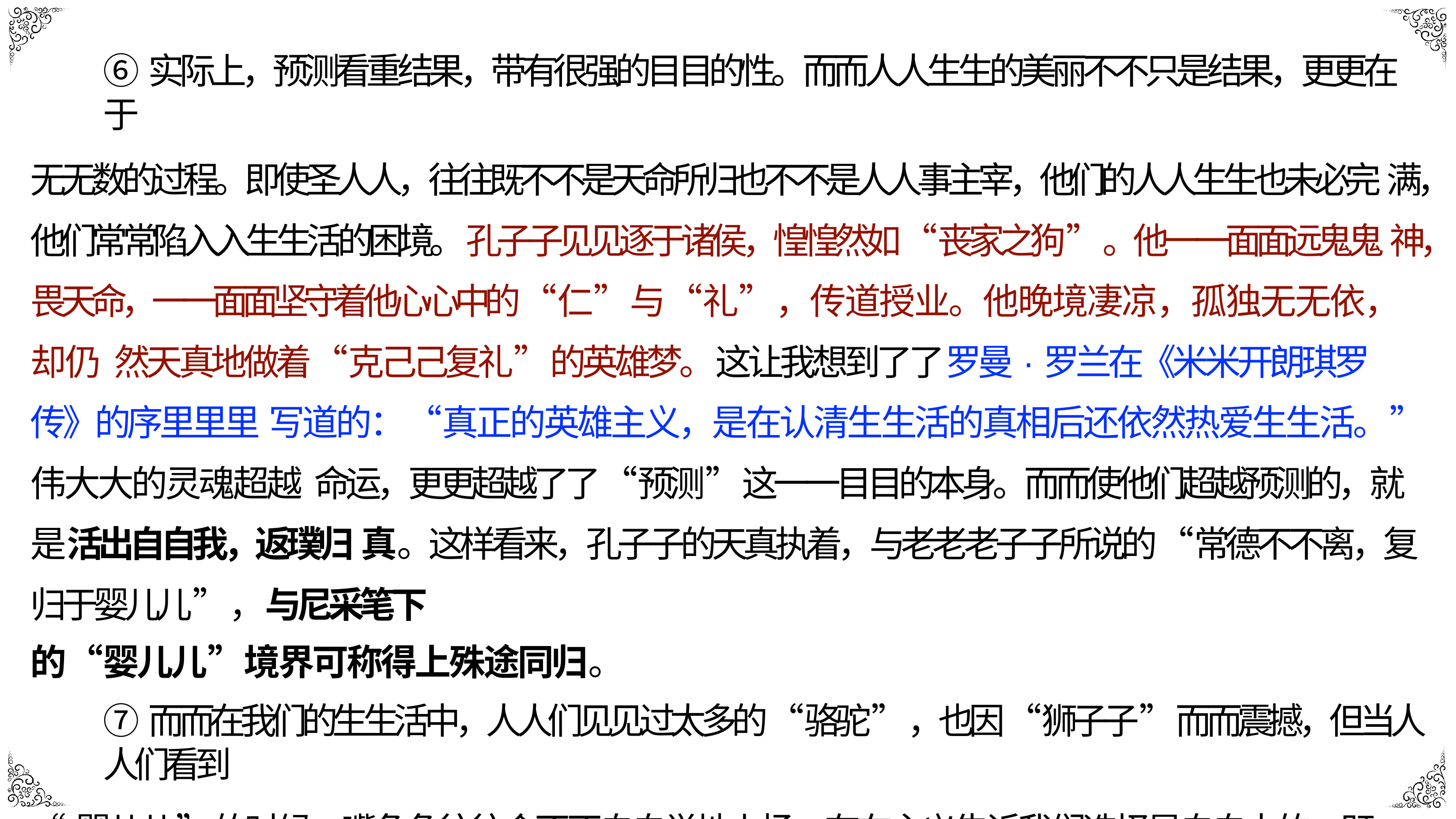

⑥实际上，预测看重结果，带有很强的⽬目的性。⽽而⼈人⽣生的美丽不不只是结果，更更在于
⽆无数的过程。即使圣⼈人，往往既不不是天命所归也不不是⼈人事主宰，他们的⼈人⽣生也未必完  满，他们常常陷⼊入⽣生活的困境。孔⼦子⻅见逐于诸侯，惶惶然如“丧家之狗”。他⼀一⾯面远⻤鬼  神，畏天命，⼀一⾯面坚守着他⼼心中的“仁”与“礼”，传道授业。他晚境凄凉，孤独⽆无依，却仍  然天真地做着“克⼰己复礼”的英雄梦。这让我想到了了罗曼·罗兰在《⽶米开朗琪罗传》的序⾥里里  写道的：“真正的英雄主义，是在认清⽣生活的真相后还依然热爱⽣生活。”伟⼤大的灵魂超越  命运，更更超越了了“预测”这⼀一⽬目的本身。⽽而使他们超越预测的，就是活出⾃自我，返璞归  真。这样看来，孔⼦子的天真执着，与⽼老老⼦子所说的“常德不不离，复归于婴⼉儿”，与尼采笔下
的“婴⼉儿”境界可称得上殊途同归。
⑦⽽而在我们的⽣生活中，⼈人们⻅见过太多的“骆驼”，也因“狮⼦子”⽽而震撼，但当⼈人们看到
“婴⼉儿”的时候，嘴⻆角往往会不不⾃自觉地上扬。存在主义告诉我们选择是⾃自由的：既可以预  测⽣生活，也可以不不预测⽣生活，在预测以外，如果能看到⾃自⼰己，才能找到⽣生活的本质。